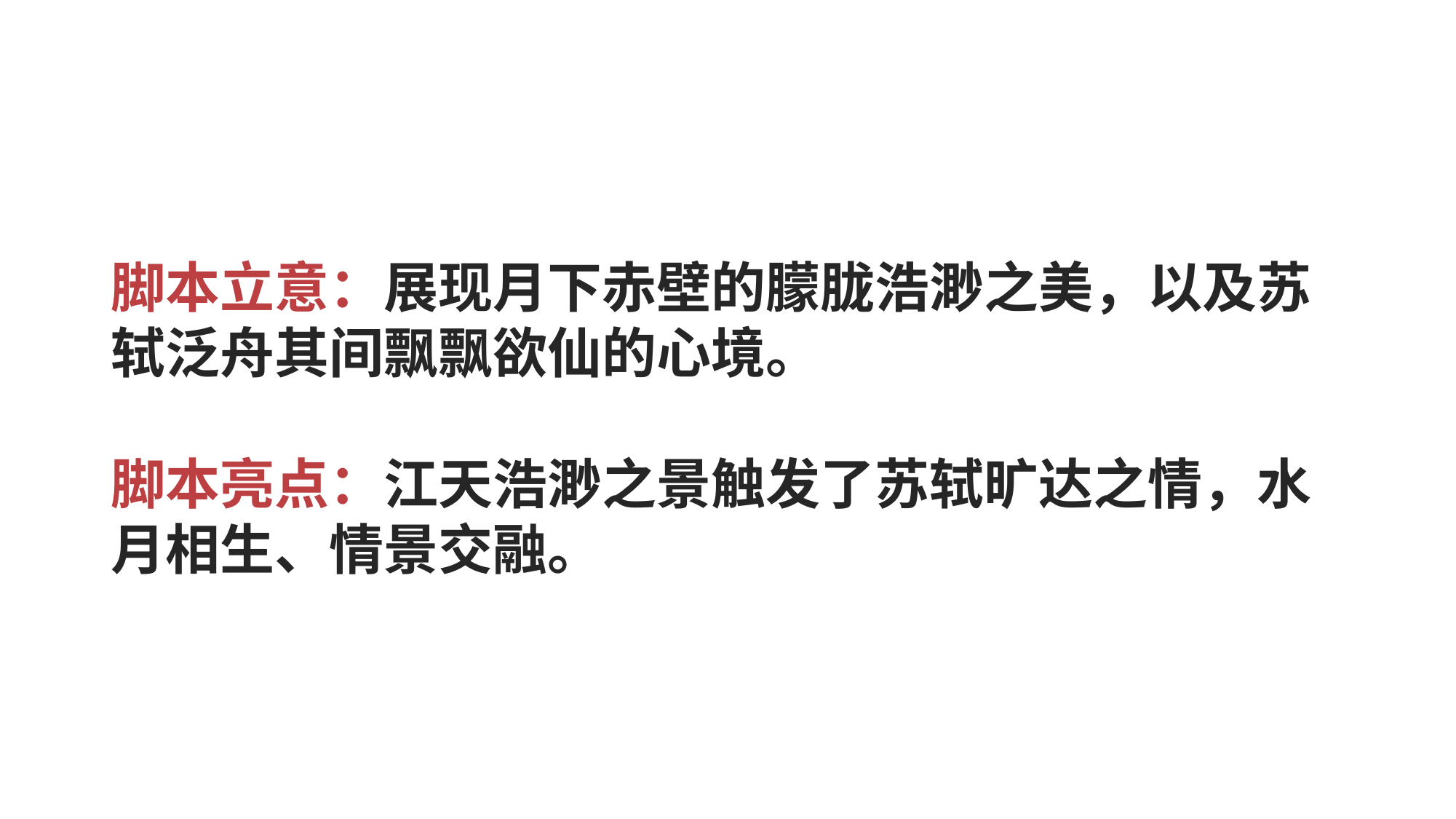

脚本立意：展现月下赤壁的朦胧浩渺之美，以及苏轼泛舟其间飘飘欲仙的心境。

脚本亮点：江天浩渺之景触发了苏轼旷达之情，水月相生、情景交融。